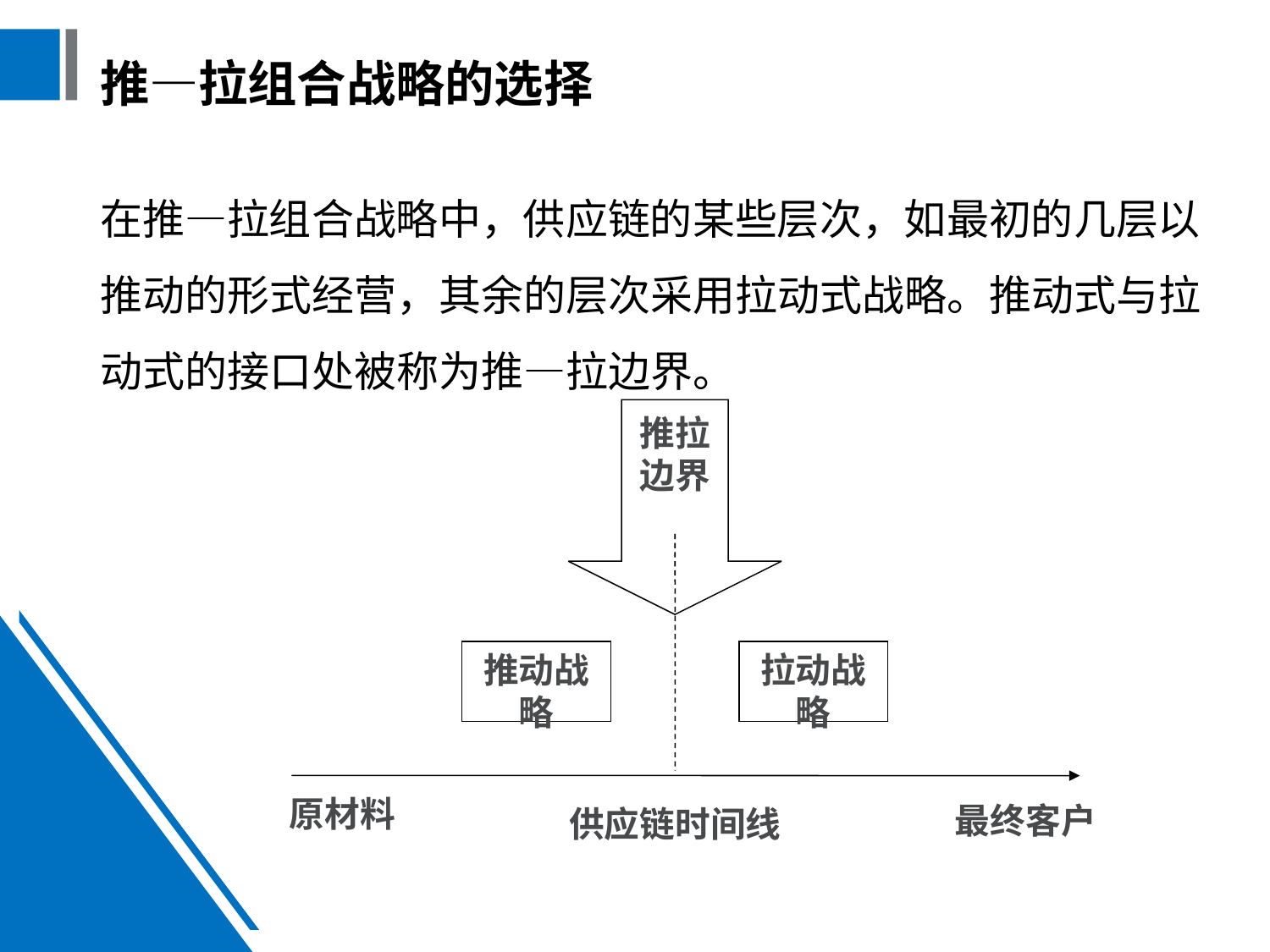

# 推—拉组合战略的选择
在推—拉组合战略中，供应链的某些层次，如最初的几层以推动的形式经营，其余的层次采用拉动式战略。推动式与拉动式的接口处被称为推—拉边界。

推拉
边界
推动战略
拉动战略
原材料
供应链时间线
最终客户